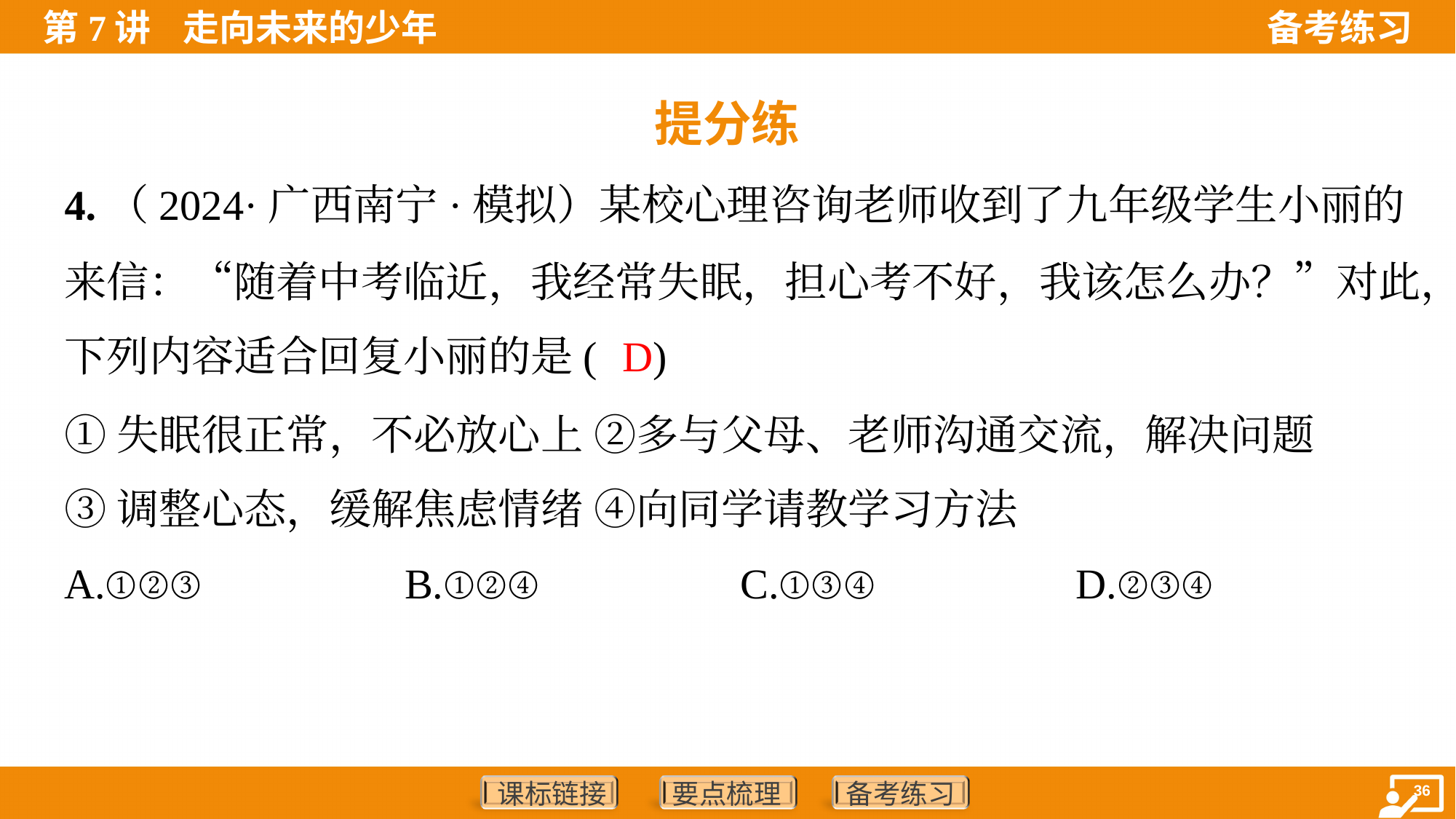

提分练
4.（2024·广西南宁·模拟）某校心理咨询老师收到了九年级学生小丽的
来信：“随着中考临近，我经常失眠，担心考不好，我该怎么办？”对此，
下列内容适合回复小丽的是(     )
D
①失眠很正常，不必放心上 ②多与父母、老师沟通交流，解决问题
③调整心态，缓解焦虑情绪 ④向同学请教学习方法
A.①②③	B.①②④	C.①③④	D.②③④